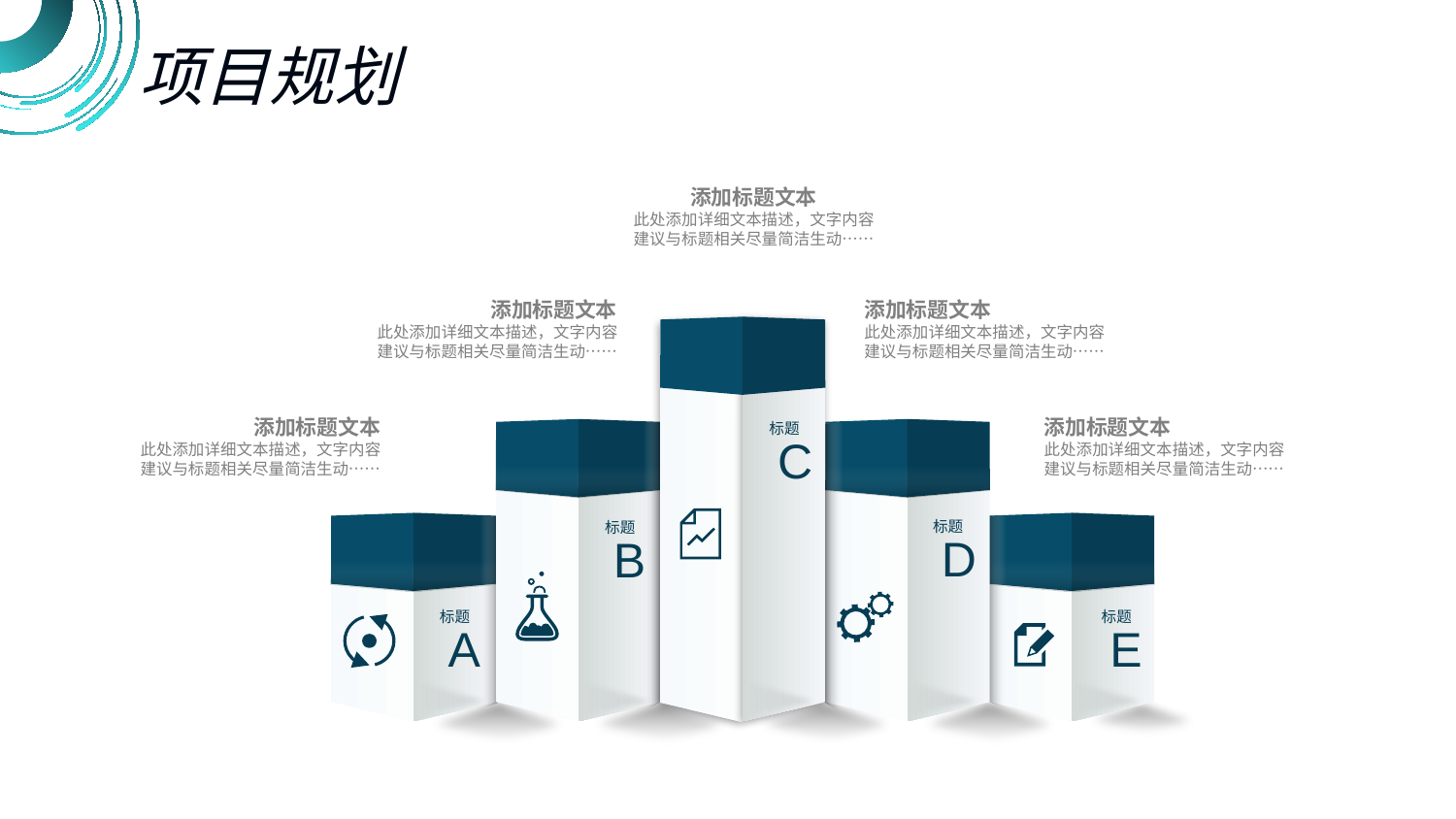

项目规划
添加标题文本
此处添加详细文本描述，文字内容建议与标题相关尽量简洁生动……
添加标题文本
此处添加详细文本描述，文字内容建议与标题相关尽量简洁生动……
添加标题文本
此处添加详细文本描述，文字内容建议与标题相关尽量简洁生动……

标题
C

标题
D
标题
B

标题
A
标题
E

添加标题文本
此处添加详细文本描述，文字内容建议与标题相关尽量简洁生动……
添加标题文本
此处添加详细文本描述，文字内容建议与标题相关尽量简洁生动……